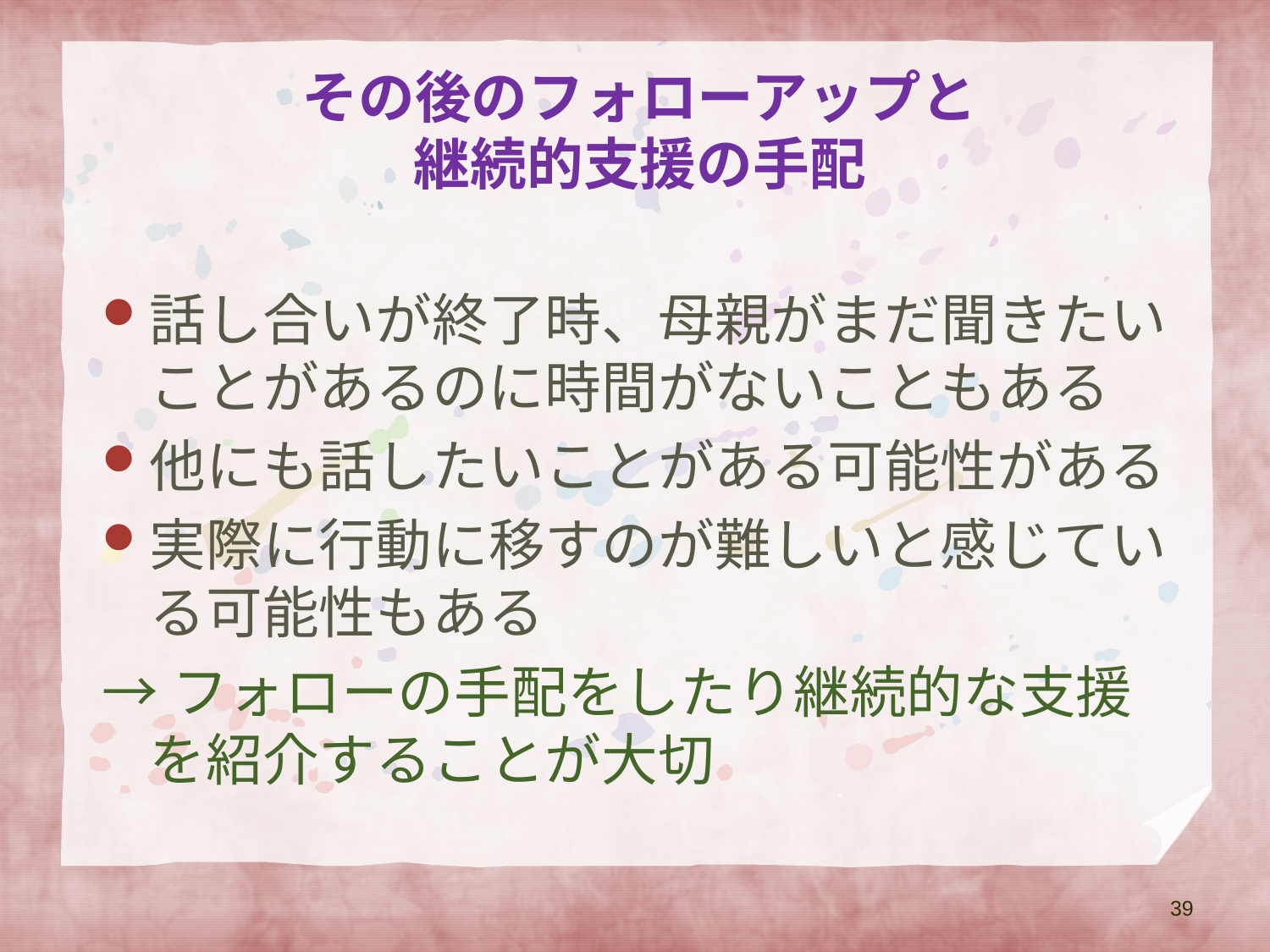

# その後のフォローアップと 継続的支援の手配
話し合いが終了時、母親がまだ聞きたいことがあるのに時間がないこともある
他にも話したいことがある可能性がある
実際に行動に移すのが難しいと感じている可能性もある
→フォローの手配をしたり継続的な支援を紹介することが大切

39